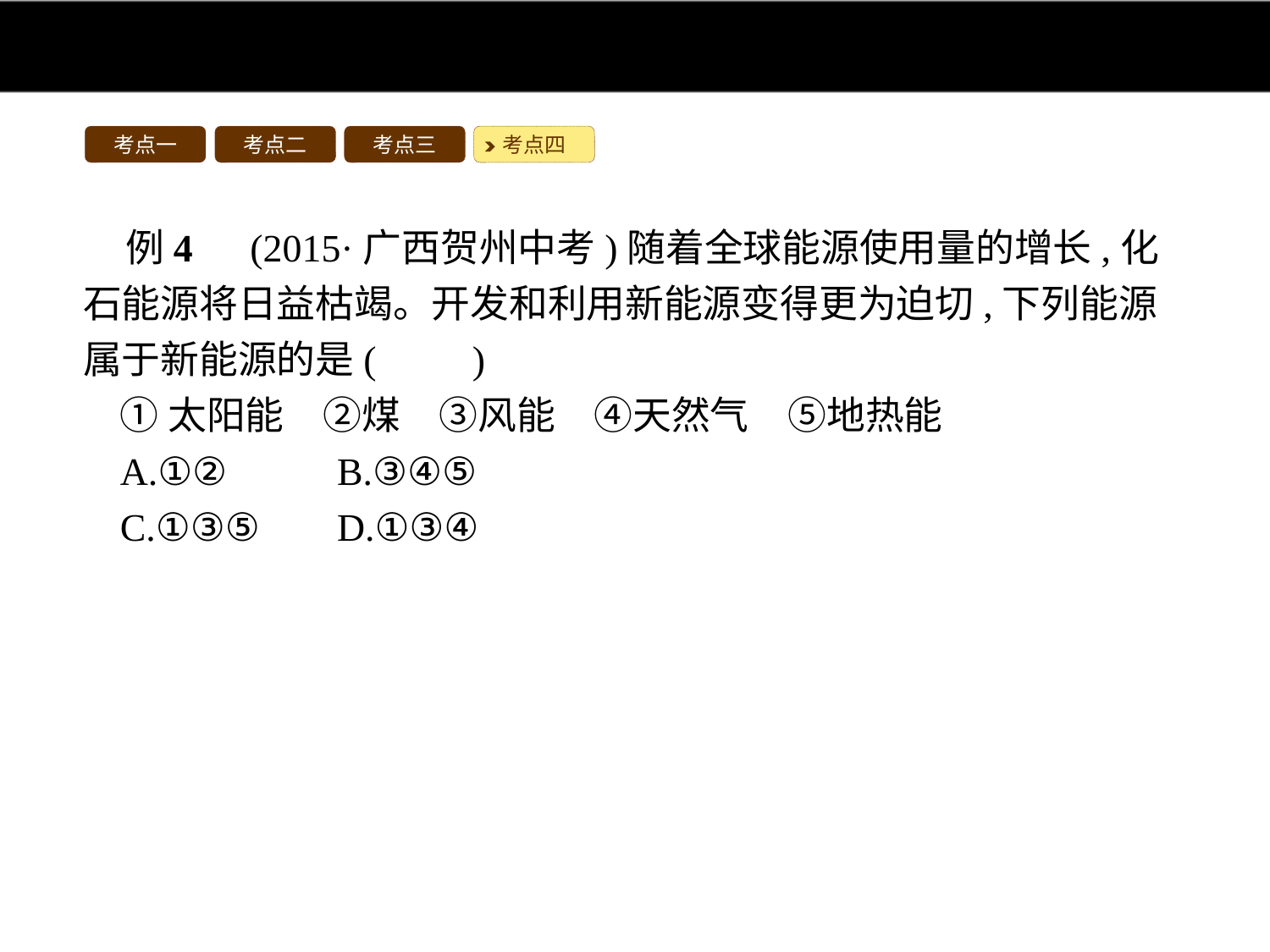

考点一
考点二
考点三
考点四

例4　(2015·广西贺州中考)随着全球能源使用量的增长,化石能源将日益枯竭。开发和利用新能源变得更为迫切,下列能源属于新能源的是(　　)
①太阳能　②煤　③风能　④天然气　⑤地热能
A.①②	B.③④⑤
C.①③⑤	D.①③④
解析:人们正在利用和开发的新能源有太阳能、核能、风能、地热能、潮汐能、生物质能等。①太阳能、③风能、⑤地热能均属于新能源;②煤、④天然气属于化石燃料。
答案:C